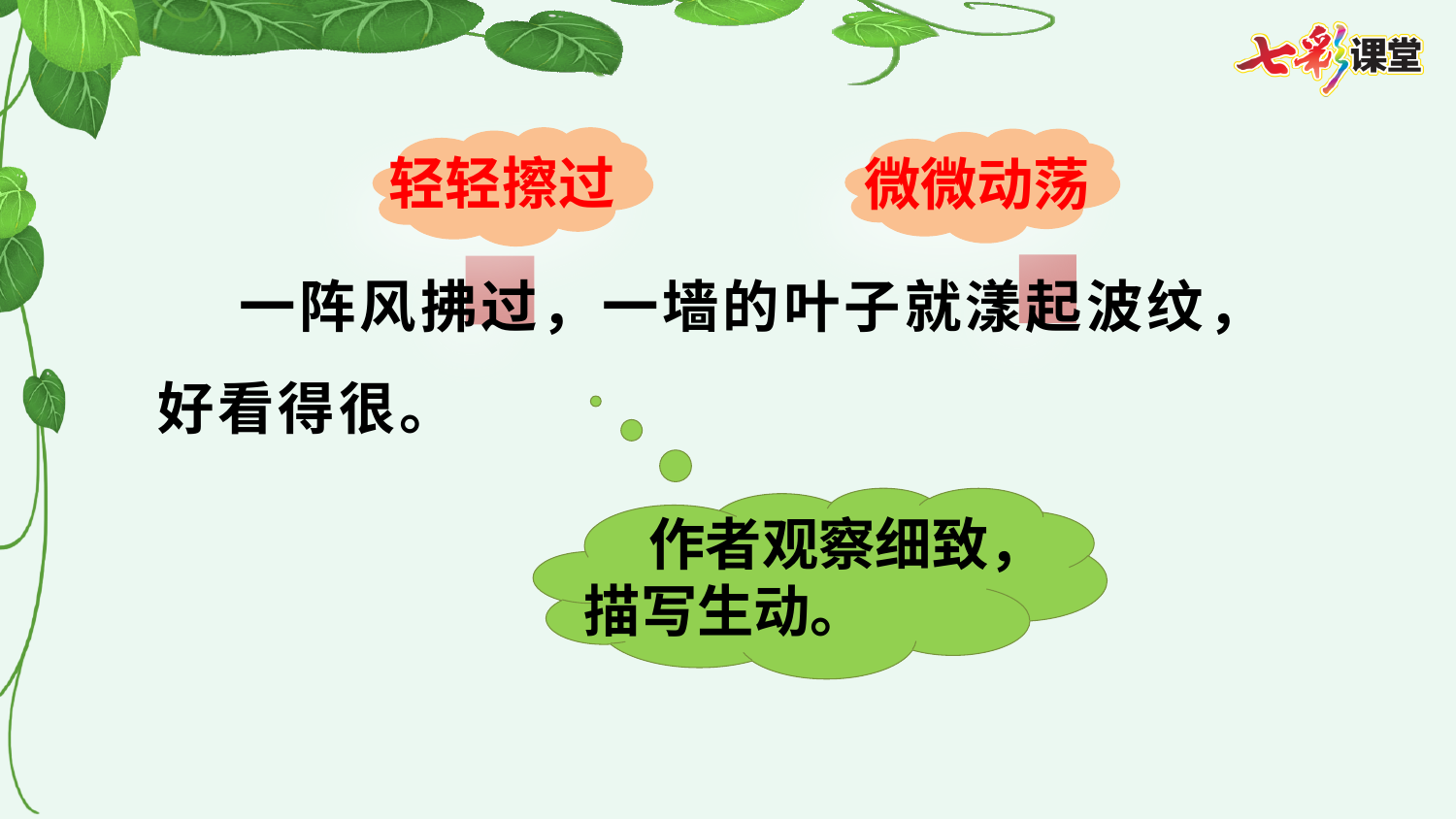

轻轻擦过

微微动荡
    一阵风拂过，一墙的叶子就漾起波纹，好看得很。

    作者观察细致，描写生动。